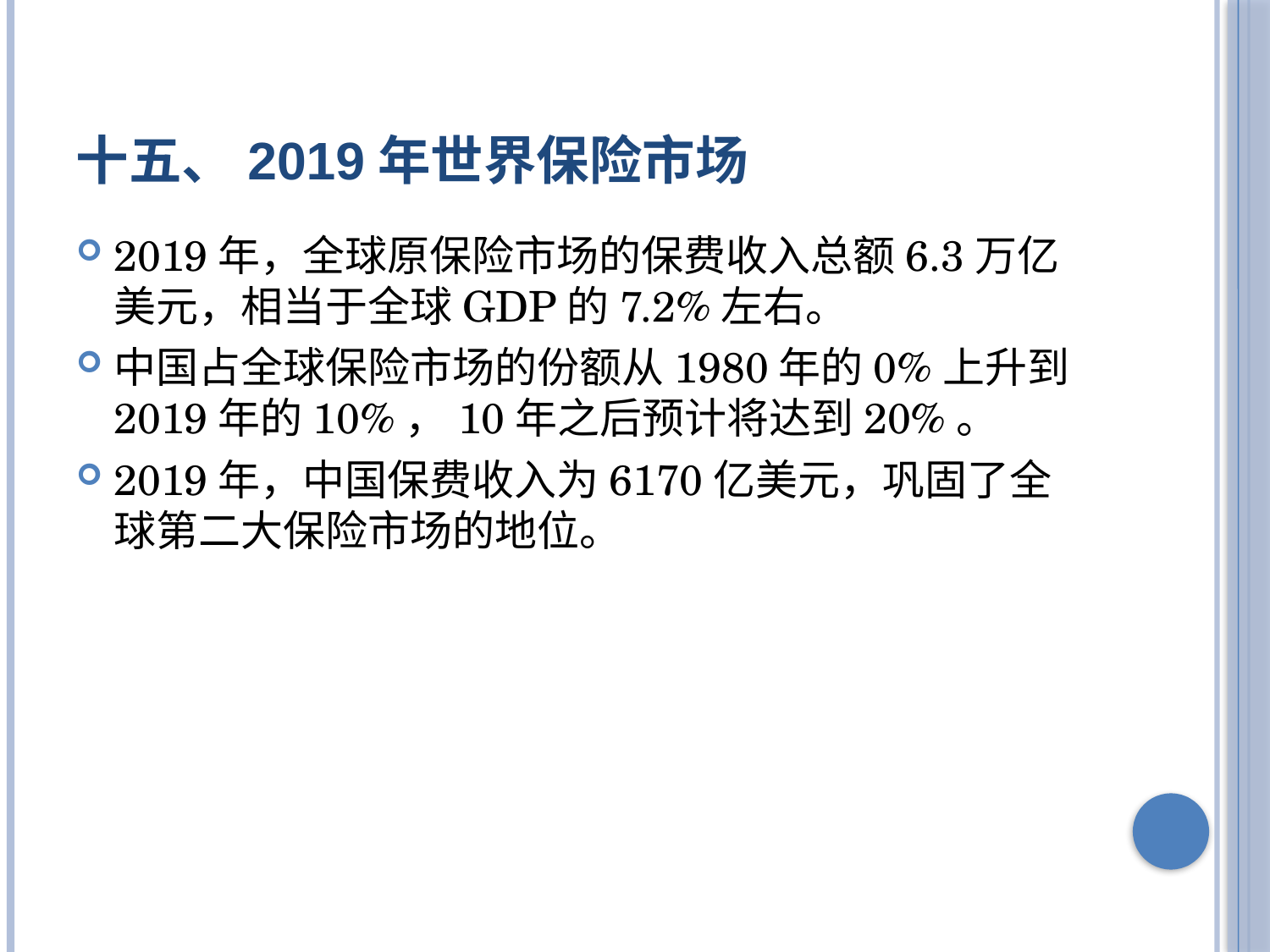

# 十五、2019年世界保险市场
2019年，全球原保险市场的保费收入总额6.3万亿美元，相当于全球GDP的7.2%左右。
中国占全球保险市场的份额从1980年的0%上升到2019年的10%，10年之后预计将达到20%。
2019年，中国保费收入为6170亿美元，巩固了全球第二大保险市场的地位。